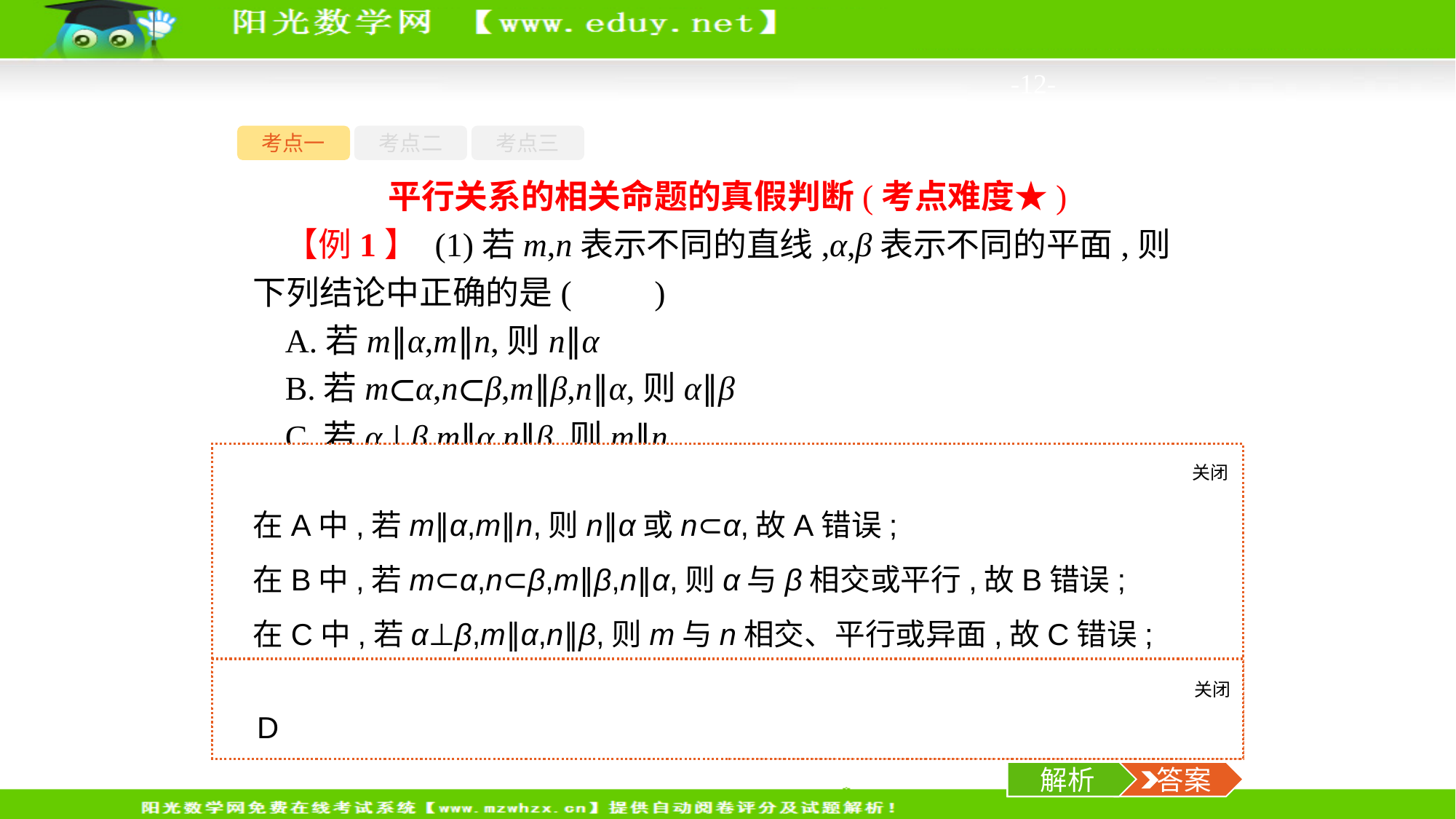

-12-
考点一
考点二
考点三
平行关系的相关命题的真假判断(考点难度★)
【例1】 (1)若m,n表示不同的直线,α,β表示不同的平面,则下列结论中正确的是(　　)
A.若m∥α,m∥n,则n∥α
B.若m⊂α,n⊂β,m∥β,n∥α,则α∥β
C.若α⊥β,m∥α,n∥β,则m∥n
D.若α∥β,m∥α,n∥m,n⊄β,则n∥β

关闭
解析

在A中,若m∥α,m∥n,则n∥α或n⊂α,故A错误;
在B中,若m⊂α,n⊂β,m∥β,n∥α,则α与β相交或平行,故B错误;
在C中,若α⊥β,m∥α,n∥β,则m与n相交、平行或异面,故C错误;
在D中,若α∥β,m∥α,n∥m,n⊄β,则由线面平行的判定定理得n∥β,故D正确.

关闭
解析
  答案

D
解析
  答案